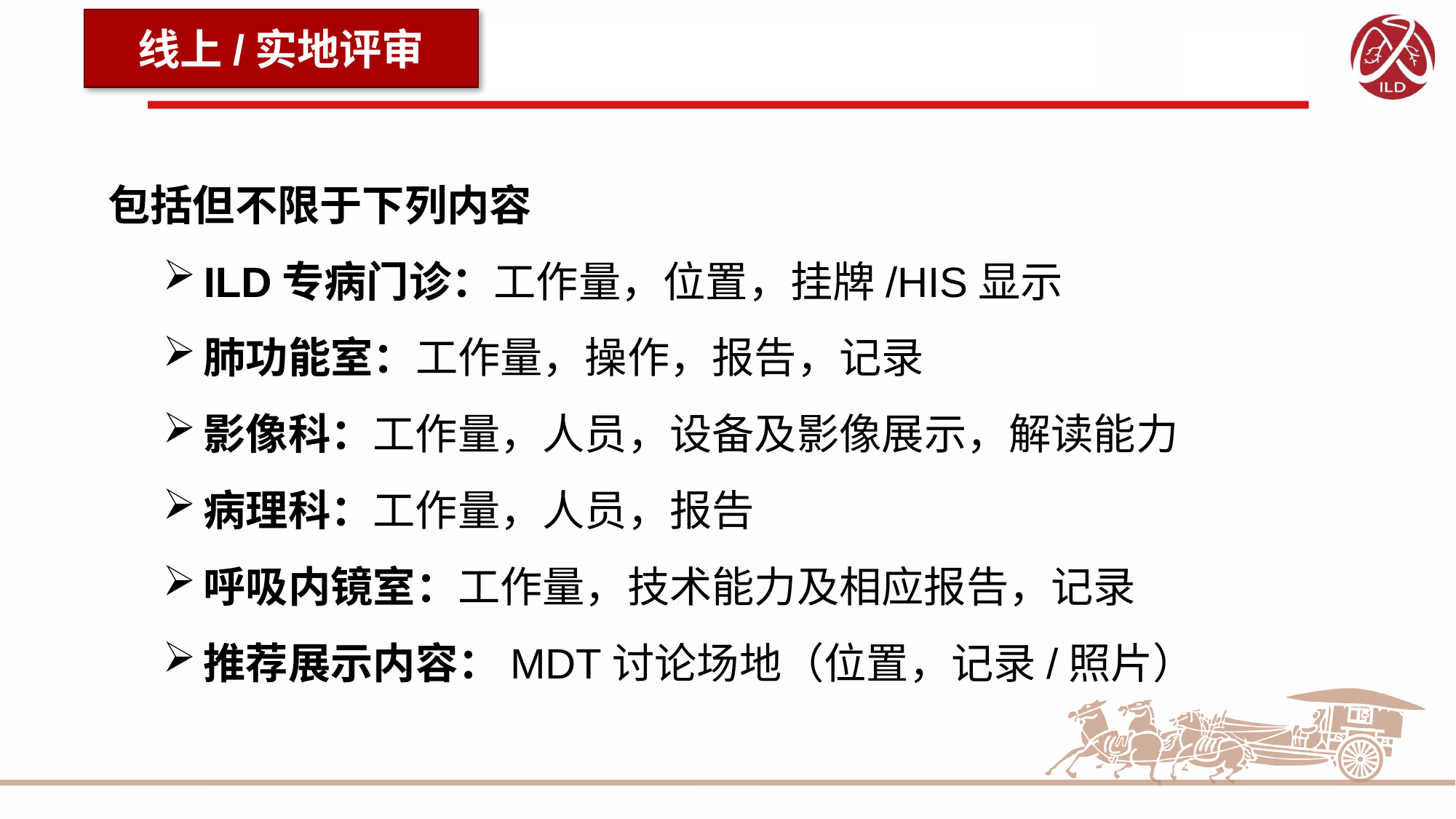

线上/实地评审

包括但不限于下列内容
ILD专病门诊：工作量，位置，挂牌/HIS显示
肺功能室：工作量，操作，报告，记录
影像科：工作量，人员，设备及影像展示，解读能力
病理科：工作量，人员，报告
呼吸内镜室：工作量，技术能力及相应报告，记录
推荐展示内容：MDT讨论场地（位置，记录/照片）